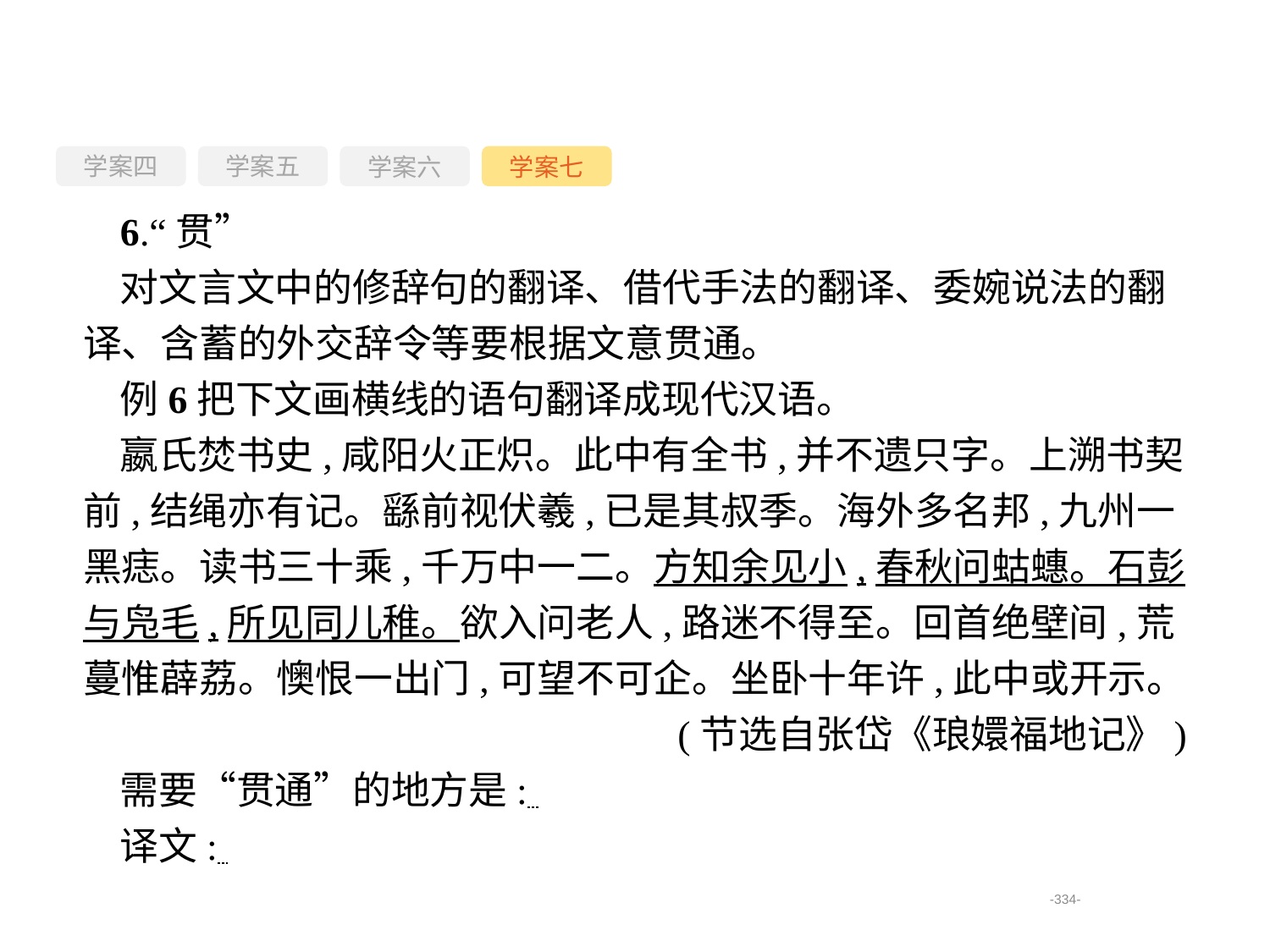

学案四
学案六
学案七
学案五
6.“贯”
对文言文中的修辞句的翻译、借代手法的翻译、委婉说法的翻译、含蓄的外交辞令等要根据文意贯通。
例6把下文画横线的语句翻译成现代汉语。
嬴氏焚书史,咸阳火正炽。此中有全书,并不遗只字。上溯书契前,结绳亦有记。繇前视伏羲,已是其叔季。海外多名邦,九州一黑痣。读书三十乘,千万中一二。方知余见小,春秋问蛄蟪。石彭与凫毛,所见同儿稚。欲入问老人,路迷不得至。回首绝壁间,荒蔓惟薜荔。懊恨一出门,可望不可企。坐卧十年许,此中或开示。
(节选自张岱《琅嬛福地记》)
需要“贯通”的地方是:
译文:
-334-